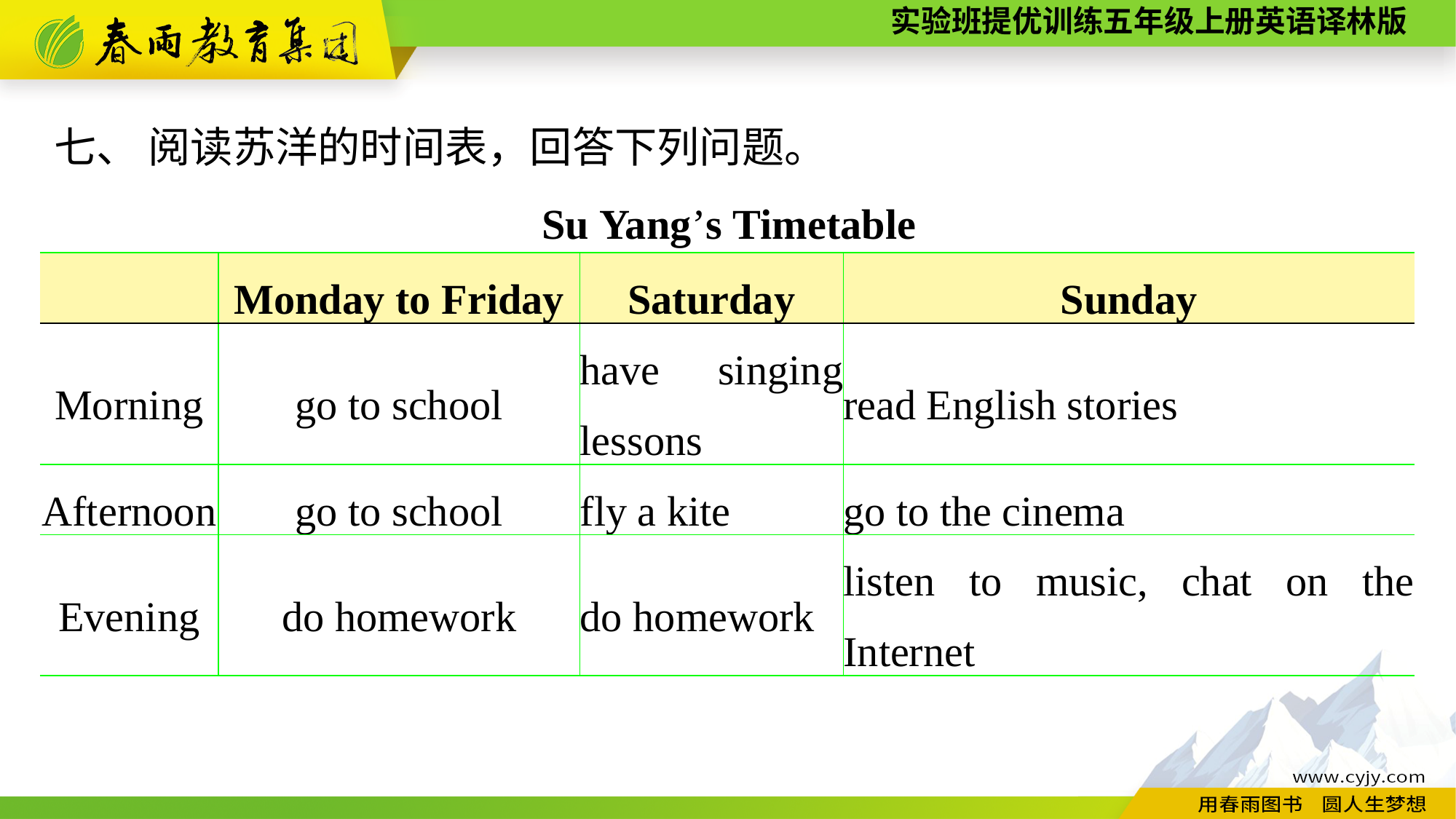

七、 阅读苏洋的时间表，回答下列问题。
Su Yang’s Timetable
|  | Monday to Friday | Saturday | Sunday |
| --- | --- | --- | --- |
| Morning | go to school | have singing lessons | read English stories |
| Afternoon | go to school | fly a kite | go to the cinema |
| Evening | do homework | do homework | listen to music, chat on the Internet |